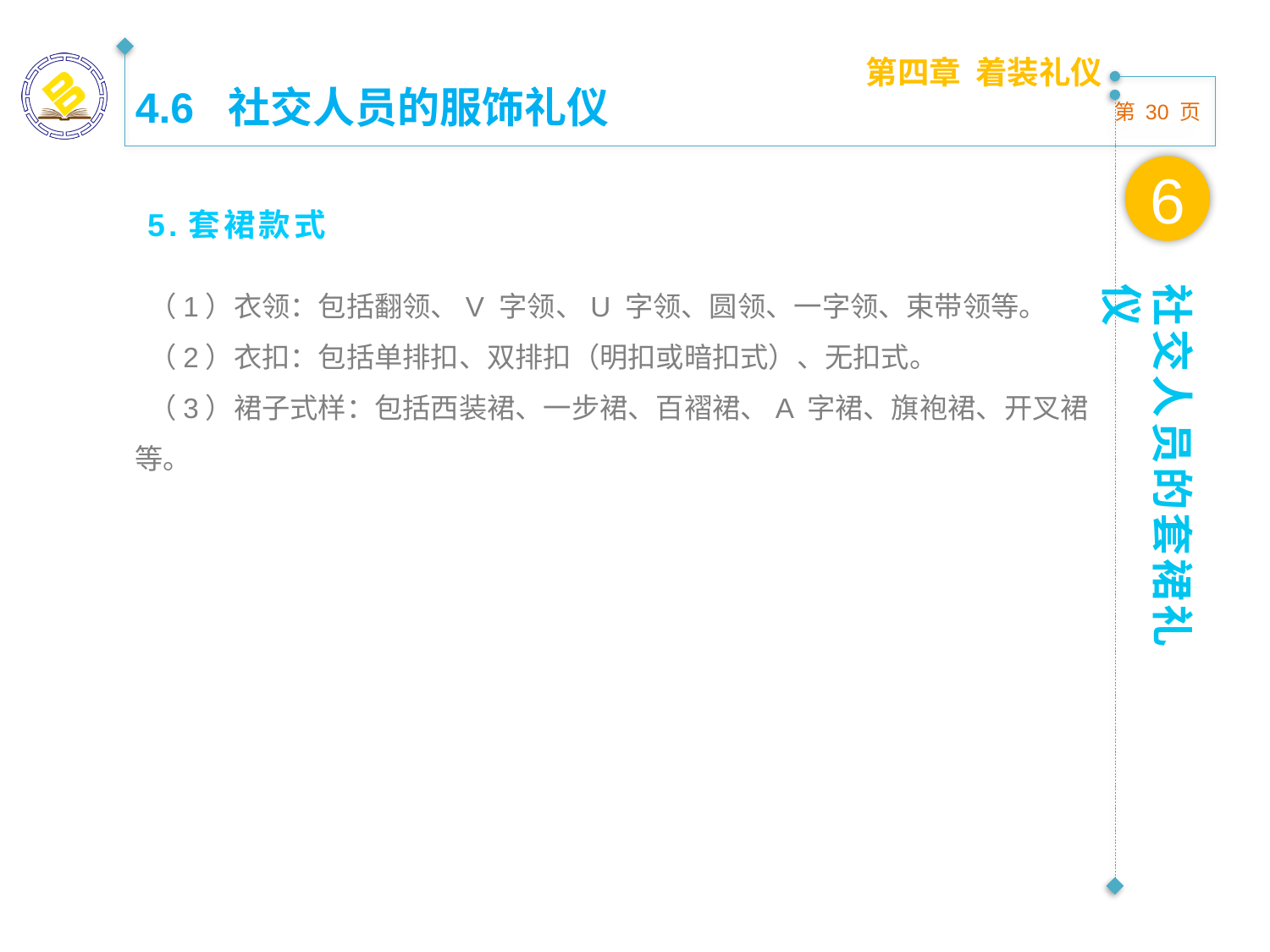

第四章  着装礼仪
4.6  社交人员的服饰礼仪
6
5.套裙款式
 （1）衣领：包括翻领、V 字领、U 字领、圆领、一字领、束带领等。
 （2）衣扣：包括单排扣、双排扣（明扣或暗扣式）、无扣式。
 （3）裙子式样：包括西装裙、一步裙、百褶裙、A 字裙、旗袍裙、开叉裙等。
社交人员的套裙礼仪